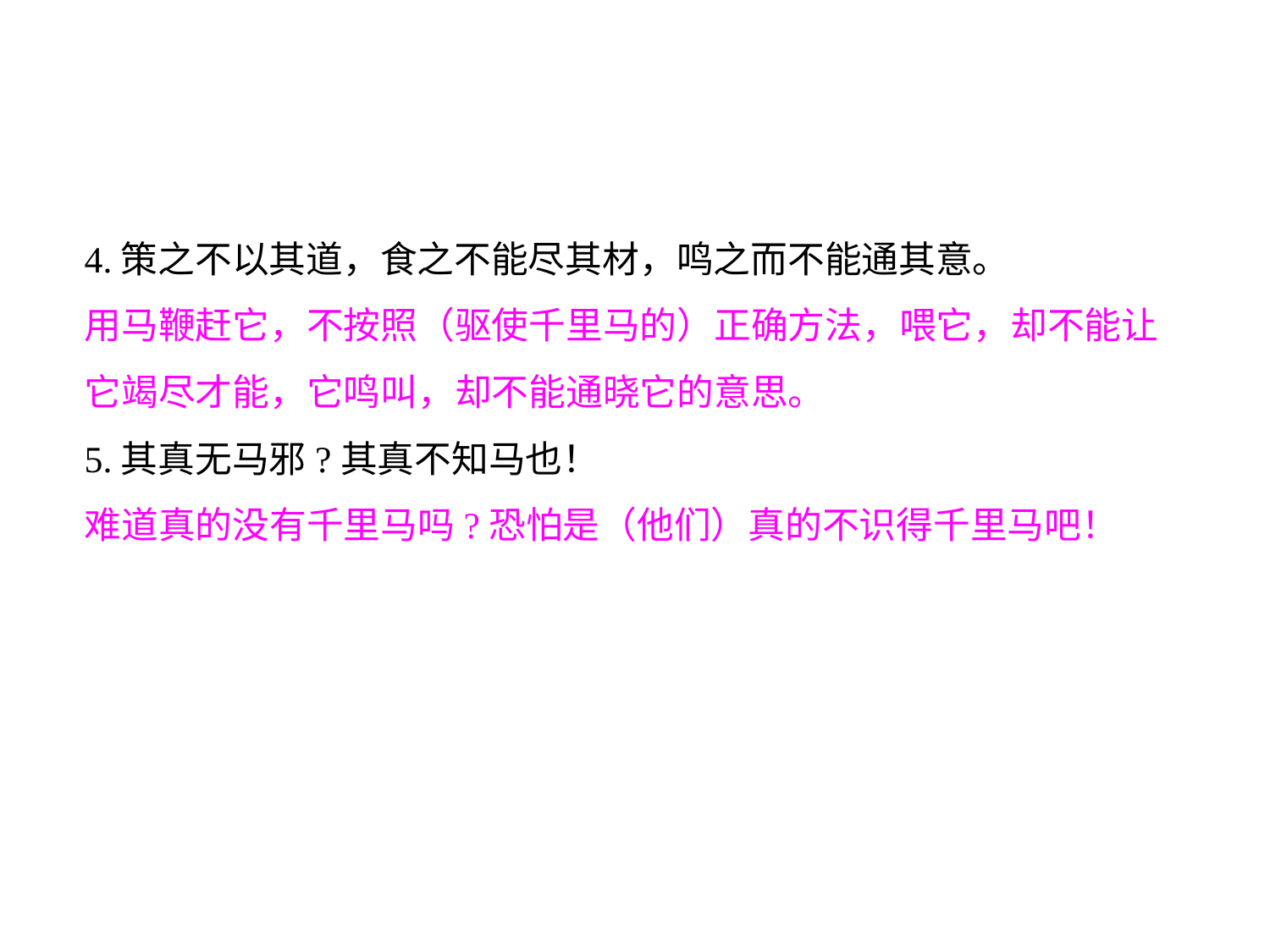

4.策之不以其道，食之不能尽其材，鸣之而不能通其意。
用马鞭赶它，不按照（驱使千里马的）正确方法，喂它，却不能让它竭尽才能，它鸣叫，却不能通晓它的意思。
5.其真无马邪?其真不知马也！
难道真的没有千里马吗?恐怕是（他们）真的不识得千里马吧！